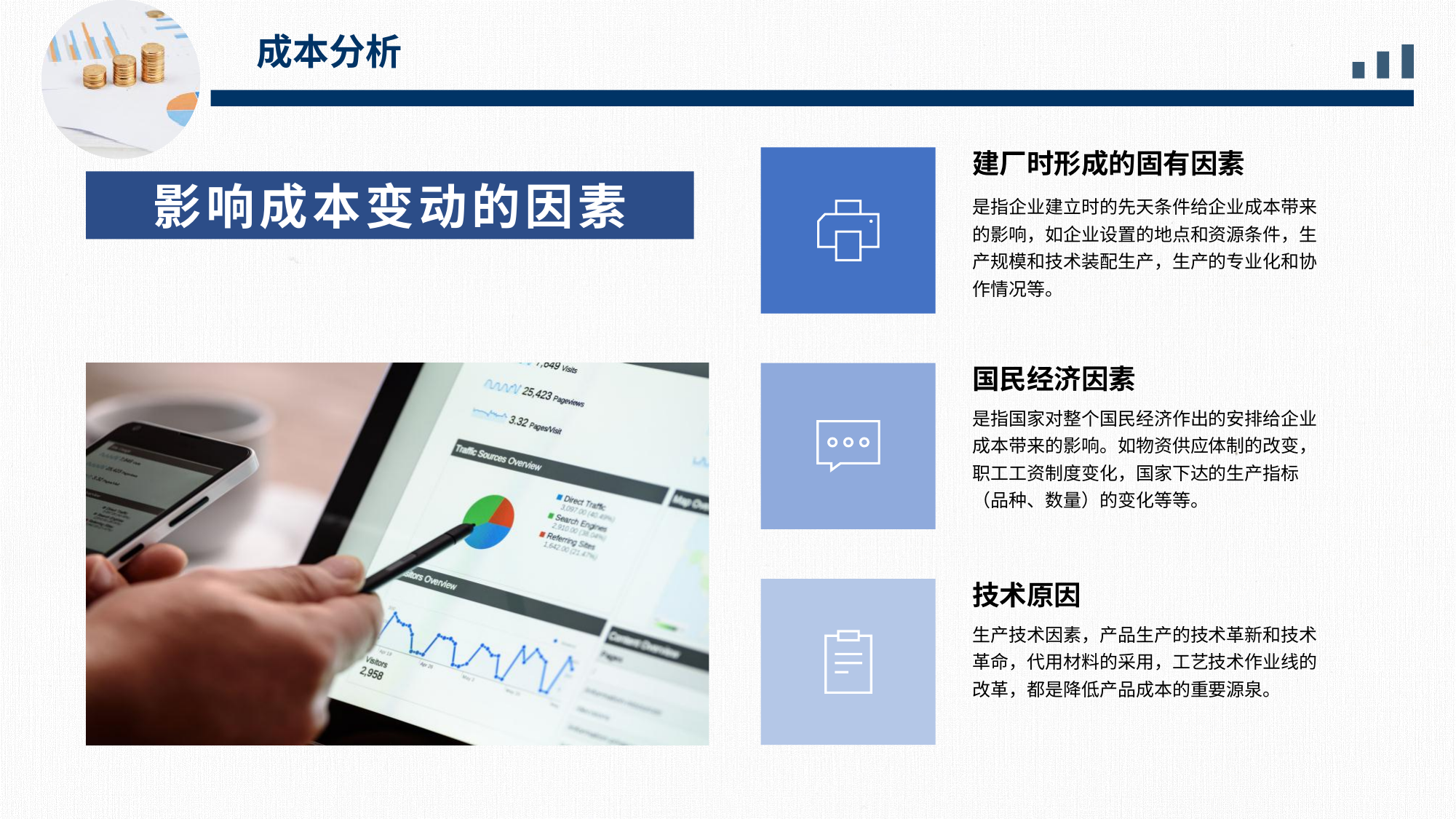

成本分析

建厂时形成的固有因素

影响成本变动的因素
是指企业建立时的先天条件给企业成本带来的影响，如企业设置的地点和资源条件，生产规模和技术装配生产，生产的专业化和协作情况等。

国民经济因素

是指国家对整个国民经济作出的安排给企业成本带来的影响。如物资供应体制的改变，职工工资制度变化，国家下达的生产指标（品种、数量）的变化等等。

技术原因

生产技术因素，产品生产的技术革新和技术革命，代用材料的采用，工艺技术作业线的改革，都是降低产品成本的重要源泉。

PPT下载 http://www.1ppt.com/xiazai/